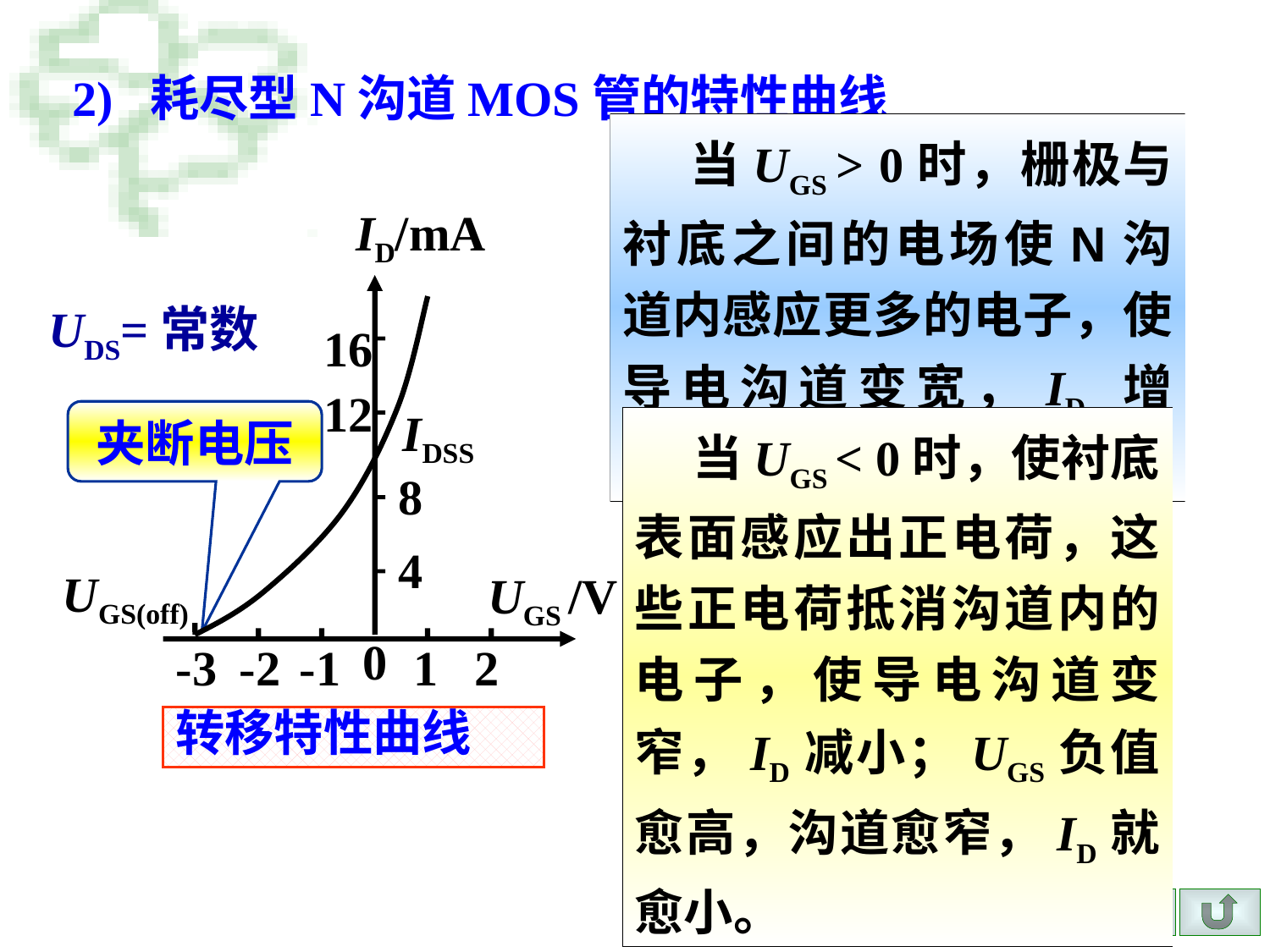

2)  耗尽型N沟道MOS管的特性曲线
    当UGS > 0时，栅极与衬底之间的电场使N沟道内感应更多的电子，使导电沟道变宽，ID 增大；
ID/mA

UDS=常数

16

12

8

4
   UGS /V

0

-3
-2
-1
1
2

转移特性曲线
IDSS
夹断电压
    当UGS < 0时，使衬底表面感应出正电荷，这些正电荷抵消沟道内的电子，使导电沟道变窄，ID减小；UGS负值愈高，沟道愈窄，ID就愈小。
  UGS(off)